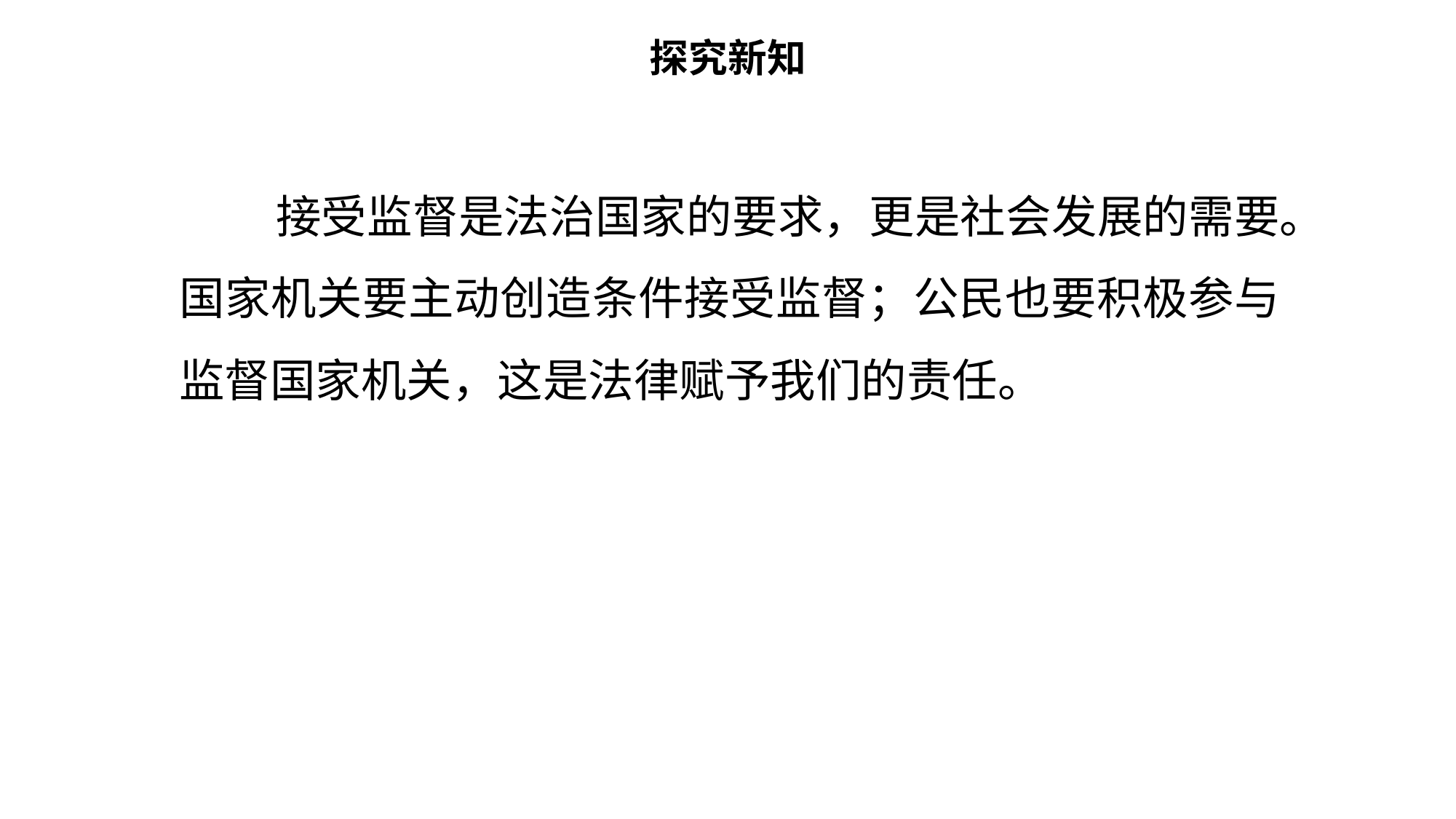

# 探究新知
接受监督是法治国家的要求，更是社会发展的需要。国家机关要主动创造条件接受监督；公民也要积极参与监督国家机关，这是法律赋予我们的责任。